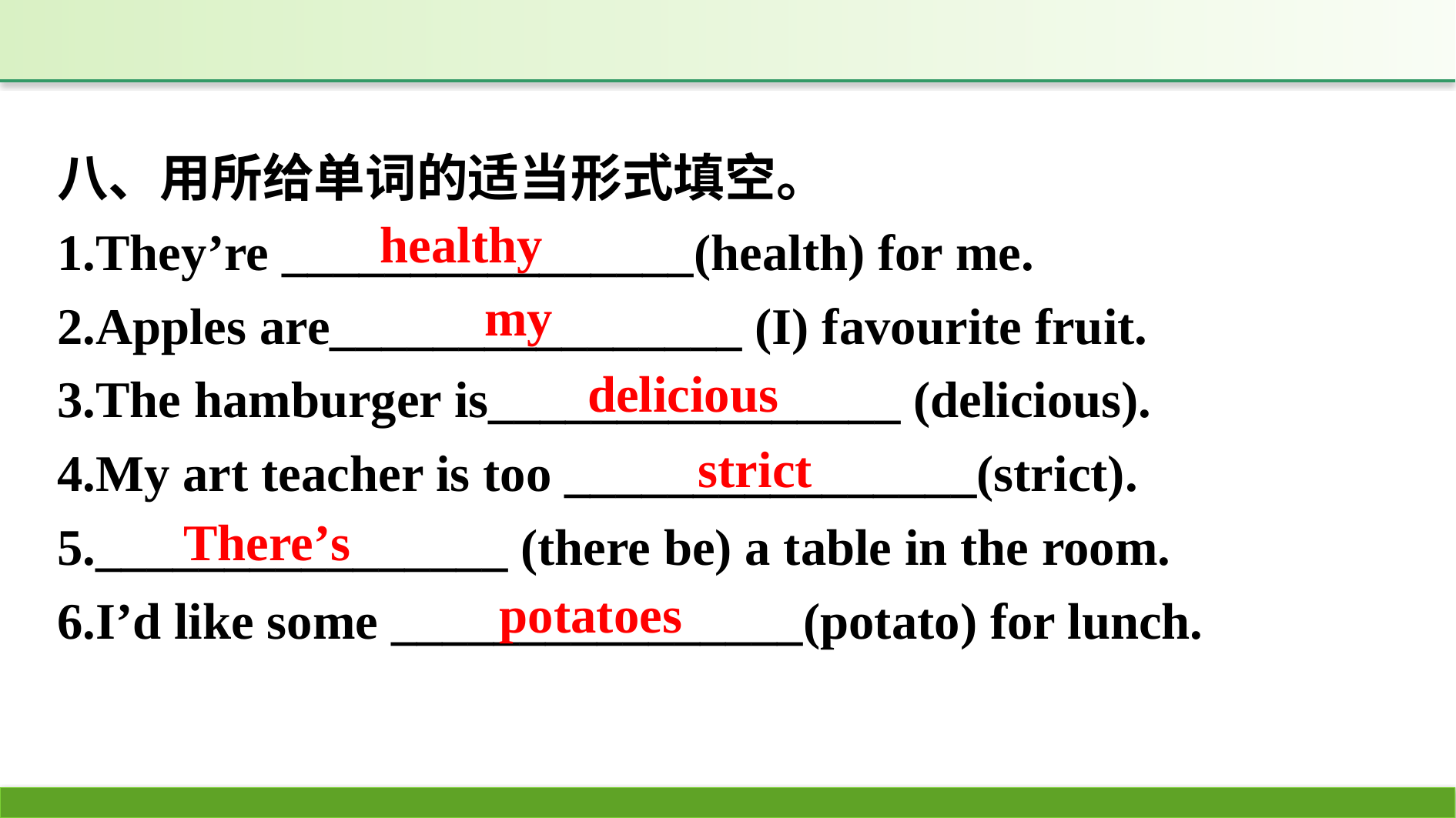

八、用所给单词的适当形式填空。
1.They’re ________________(health) for me.
2.Apples are________________ (I) favourite fruit.
3.The hamburger is________________ (delicious).
4.My art teacher is too ________________(strict).
5.________________ (there be) a table in the room.
6.I’d like some ________________(potato) for lunch.
healthy
my
delicious
strict
There’s
potatoes